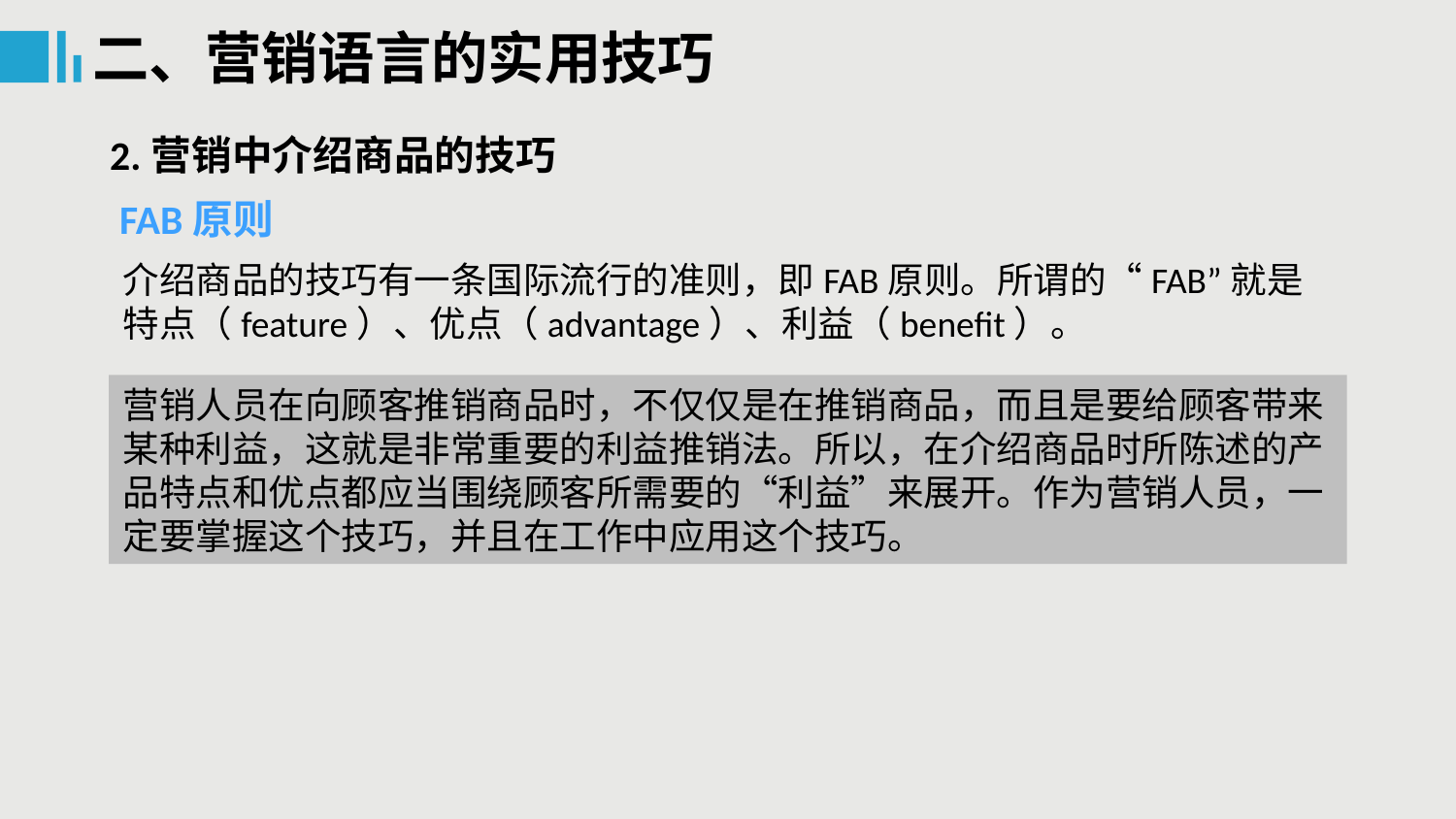

二、营销语言的实用技巧

2.营销中介绍商品的技巧
FAB原则
介绍商品的技巧有一条国际流行的准则，即FAB原则。所谓的“FAB”就是特点（feature）、优点（advantage）、利益（benefit）。
营销人员在向顾客推销商品时，不仅仅是在推销商品，而且是要给顾客带来某种利益，这就是非常重要的利益推销法。所以，在介绍商品时所陈述的产品特点和优点都应当围绕顾客所需要的“利益”来展开。作为营销人员，一定要掌握这个技巧，并且在工作中应用这个技巧。